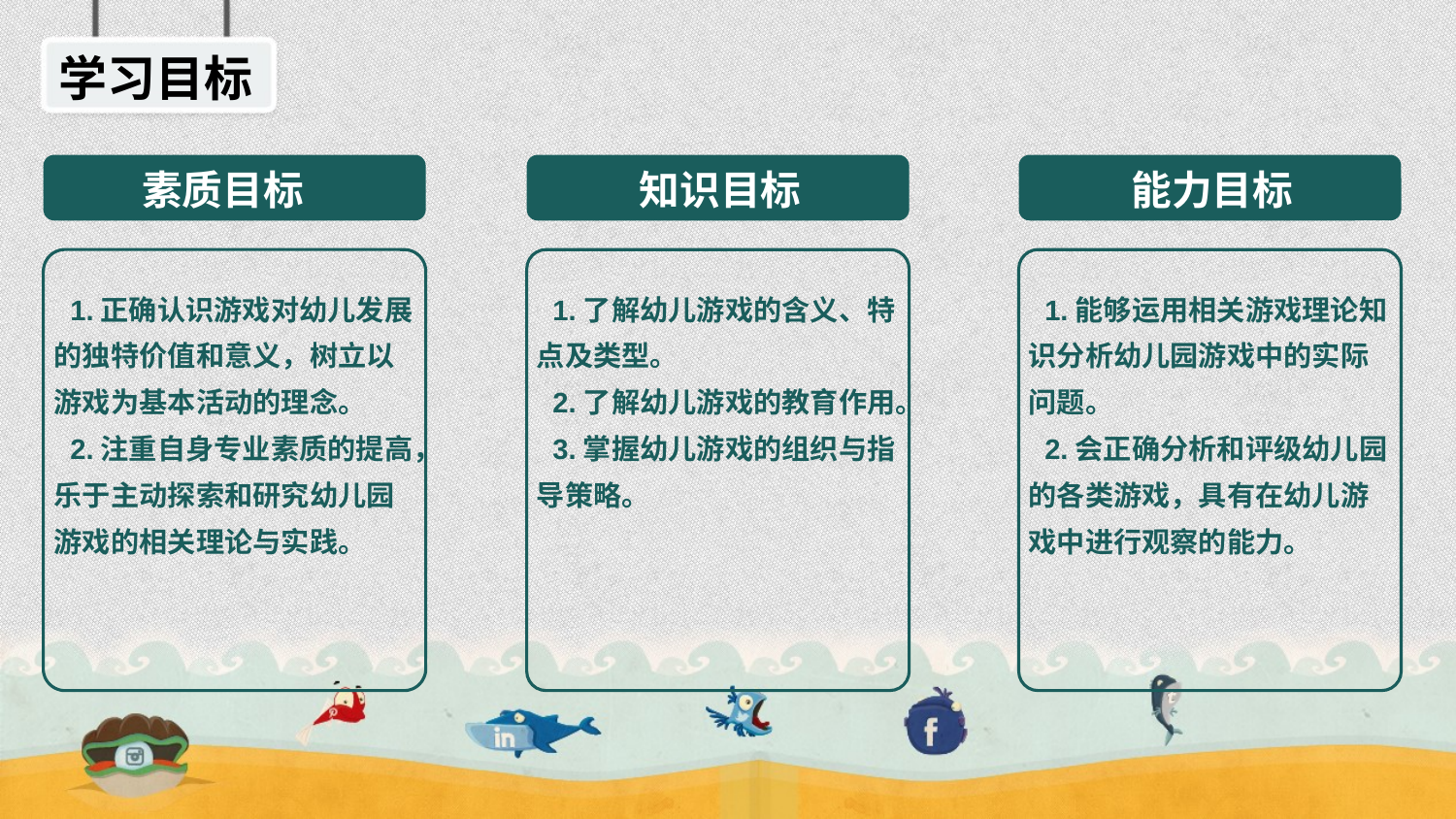

学习目标

素质目标
知识目标
能力目标

  1.正确认识游戏对幼儿发展的独特价值和意义，树立以游戏为基本活动的理念。
  2.注重自身专业素质的提高，乐于主动探索和研究幼儿园游戏的相关理论与实践。
  1.了解幼儿游戏的含义、特点及类型。
  2.了解幼儿游戏的教育作用。
  3.掌握幼儿游戏的组织与指导策略。
  1.能够运用相关游戏理论知识分析幼儿园游戏中的实际问题。
  2.会正确分析和评级幼儿园的各类游戏，具有在幼儿游戏中进行观察的能力。